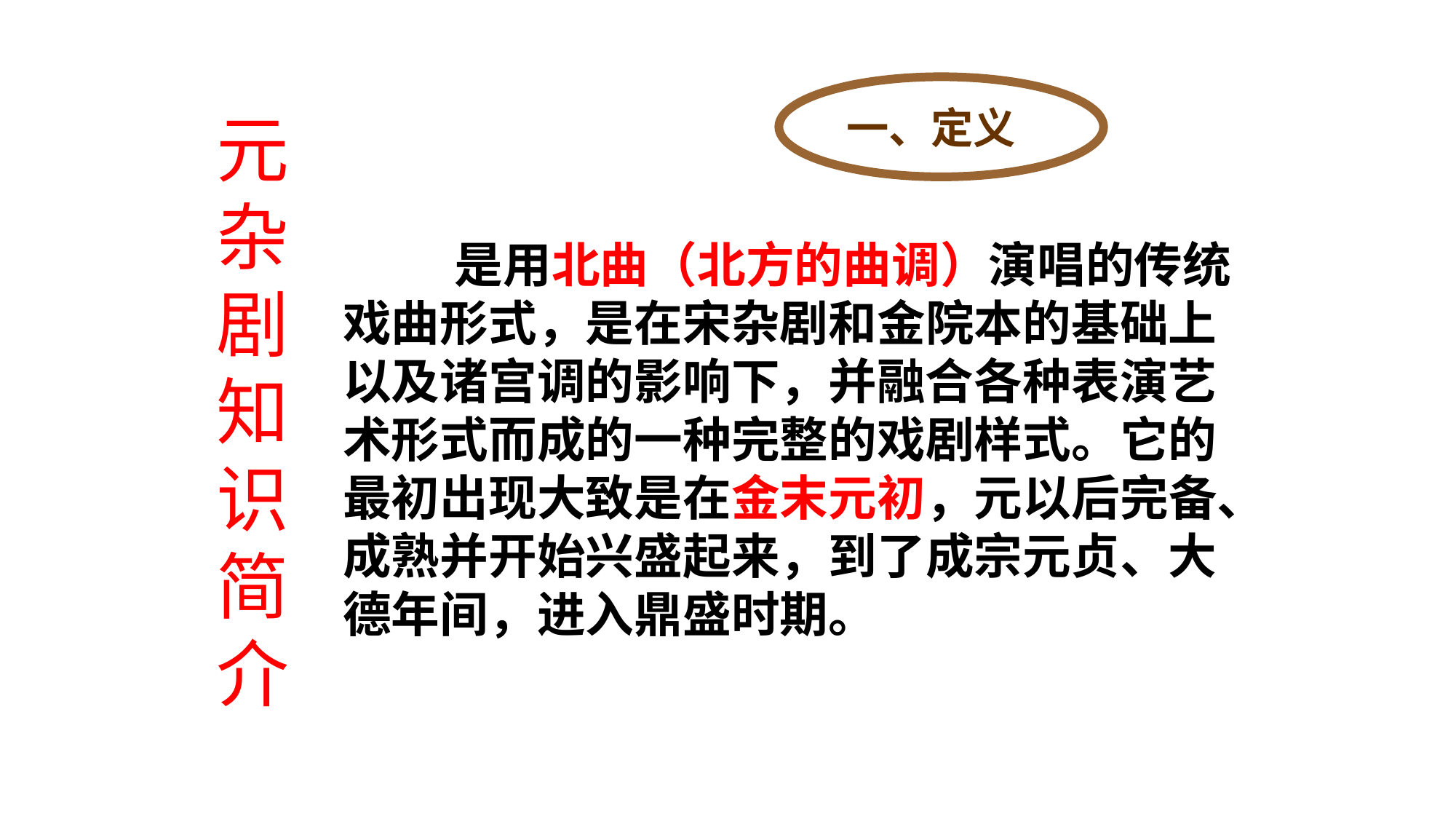

一、定义
元杂剧知识简介
         是用北曲（北方的曲调）演唱的传统戏曲形式，是在宋杂剧和金院本的基础上以及诸宫调的影响下，并融合各种表演艺术形式而成的一种完整的戏剧样式。它的最初出现大致是在金末元初，元以后完备、成熟并开始兴盛起来，到了成宗元贞、大德年间，进入鼎盛时期。